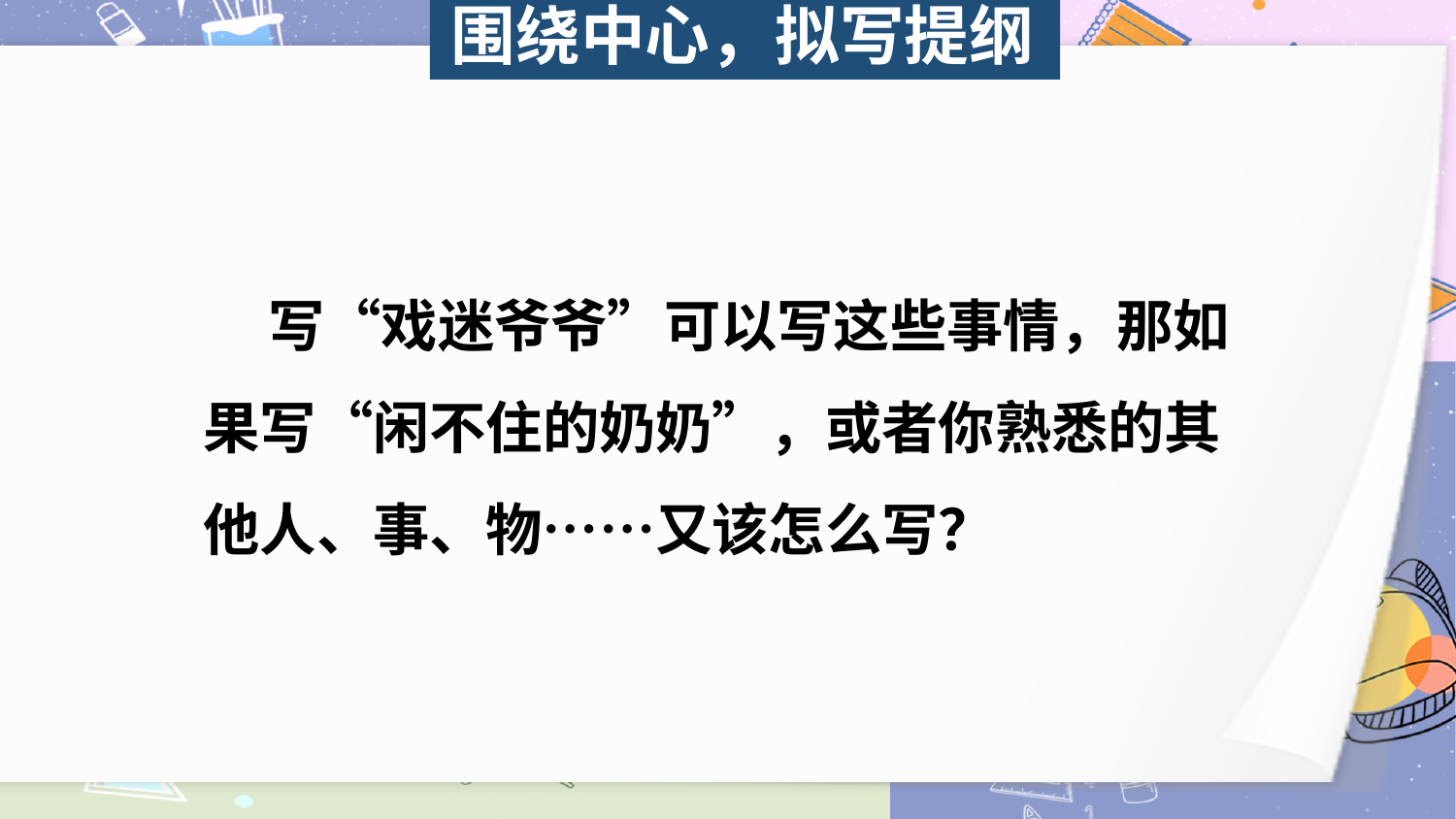

围绕中心，拟写提纲

    写“戏迷爷爷”可以写这些事情，那如果写“闲不住的奶奶”，或者你熟悉的其他人、事、物……又该怎么写？